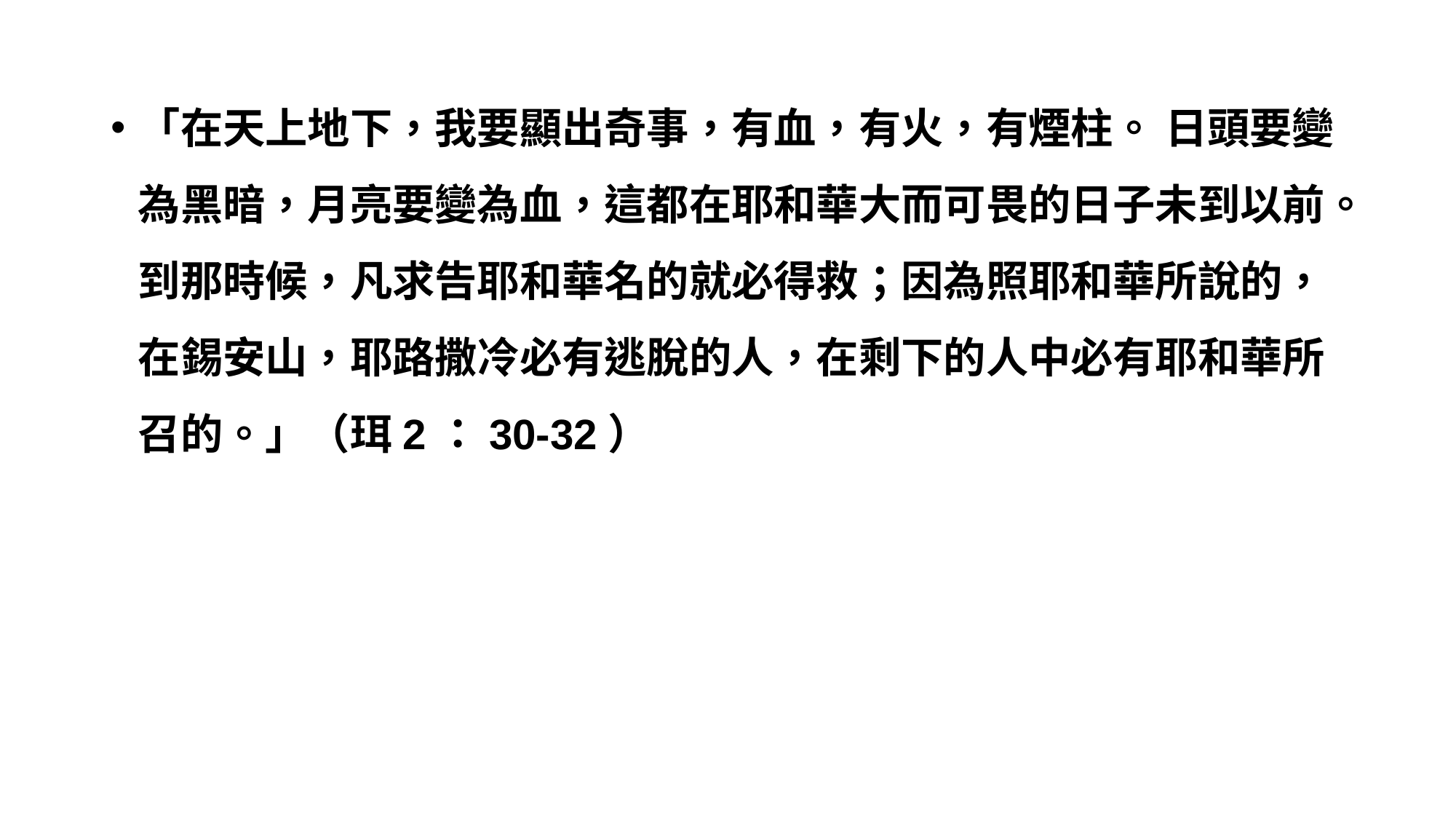

「在天上地下，我要顯出奇事，有血，有火，有煙柱。 日頭要變為黑暗，月亮要變為血，這都在耶和華大而可畏的日子未到以前。到那時候，凡求告耶和華名的就必得救；因為照耶和華所說的，在錫安山，耶路撒冷必有逃脫的人，在剩下的人中必有耶和華所召的。」（珥2：30-32）